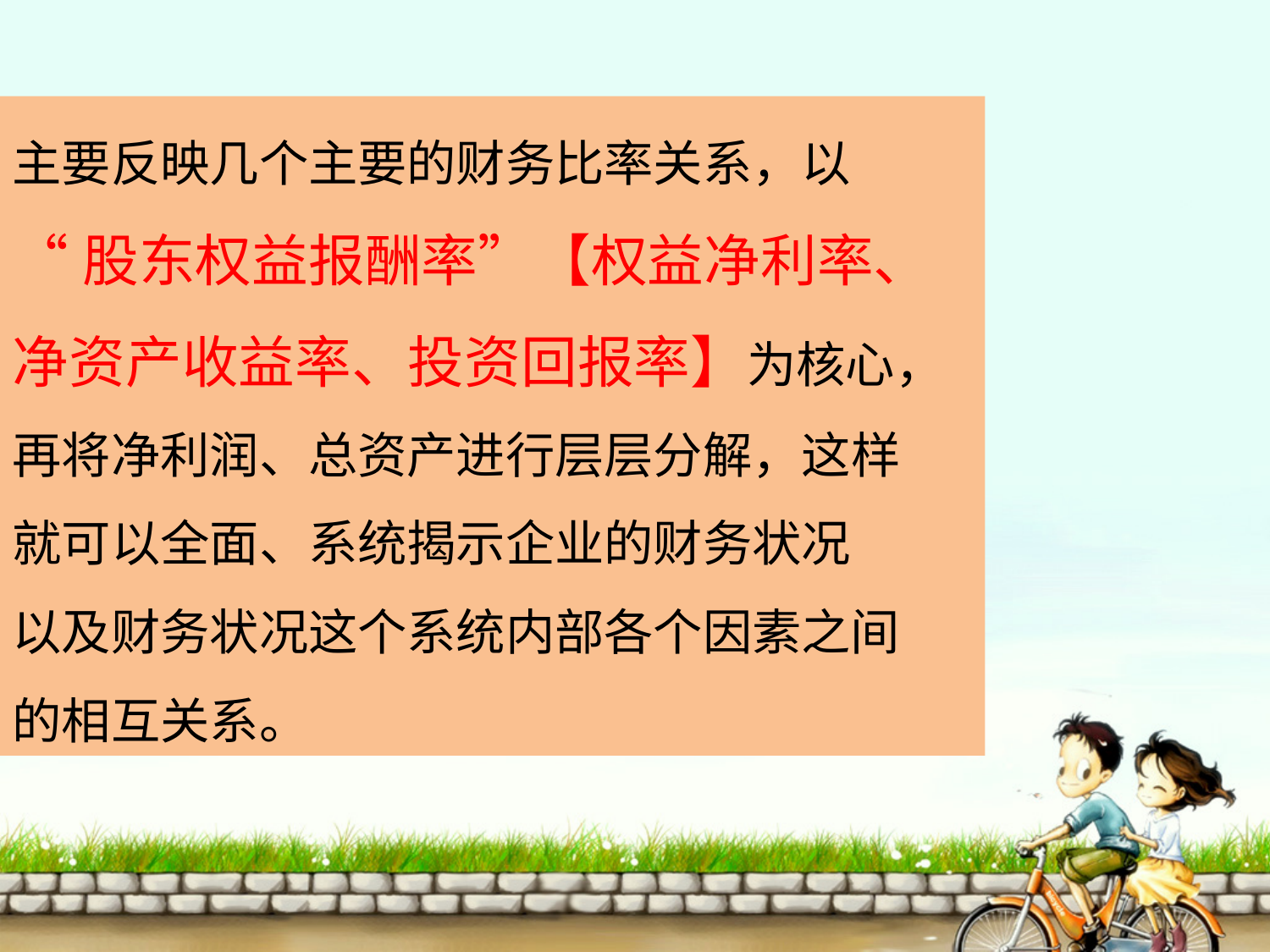

主要反映几个主要的财务比率关系，以
“股东权益报酬率”【权益净利率、
净资产收益率、投资回报率】为核心，
再将净利润、总资产进行层层分解，这样
就可以全面、系统揭示企业的财务状况
以及财务状况这个系统内部各个因素之间
的相互关系。